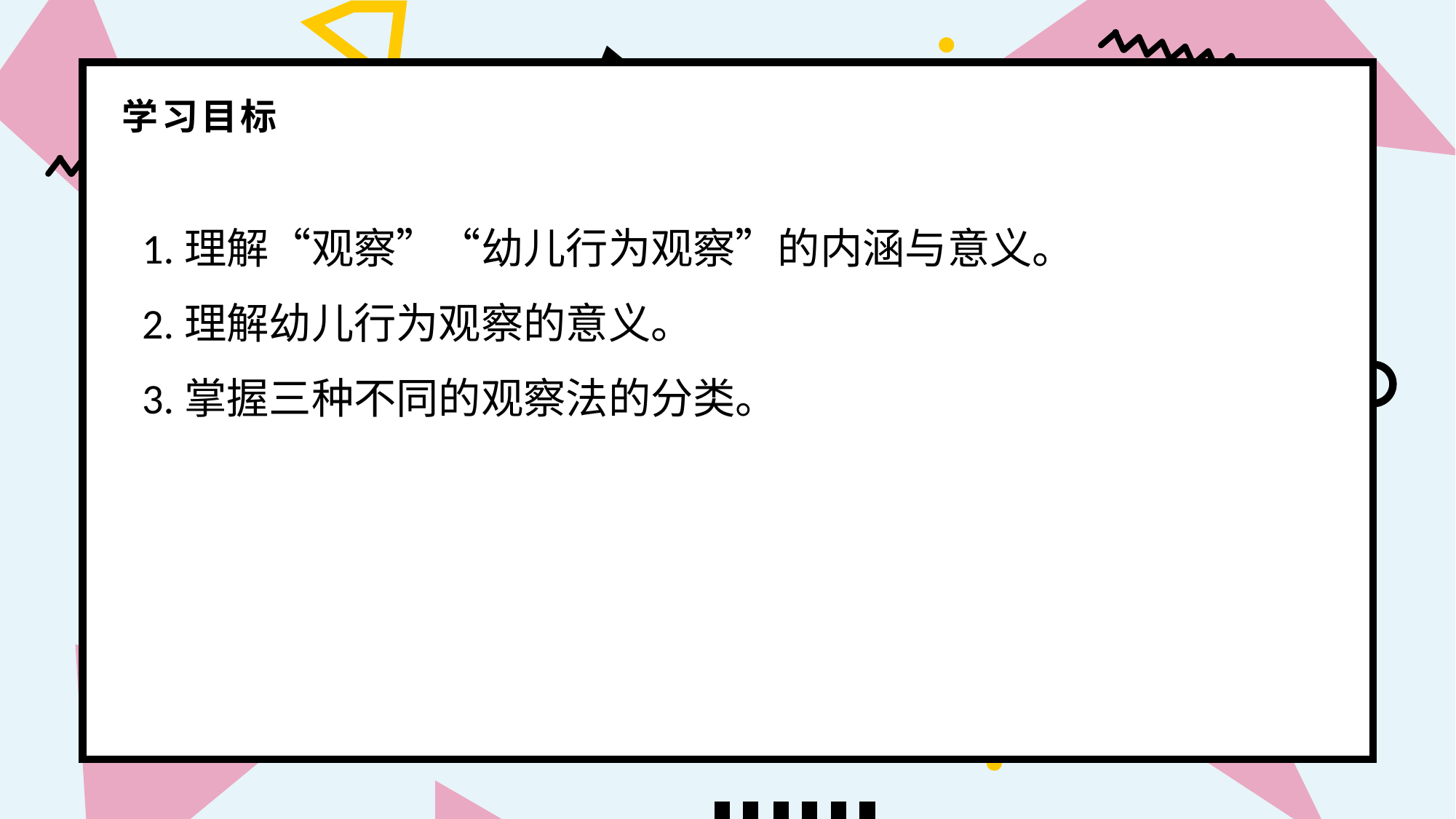

# 学习目标
1.理解“观察”“幼儿行为观察”的内涵与意义。
2.理解幼儿行为观察的意义。
3.掌握三种不同的观察法的分类。